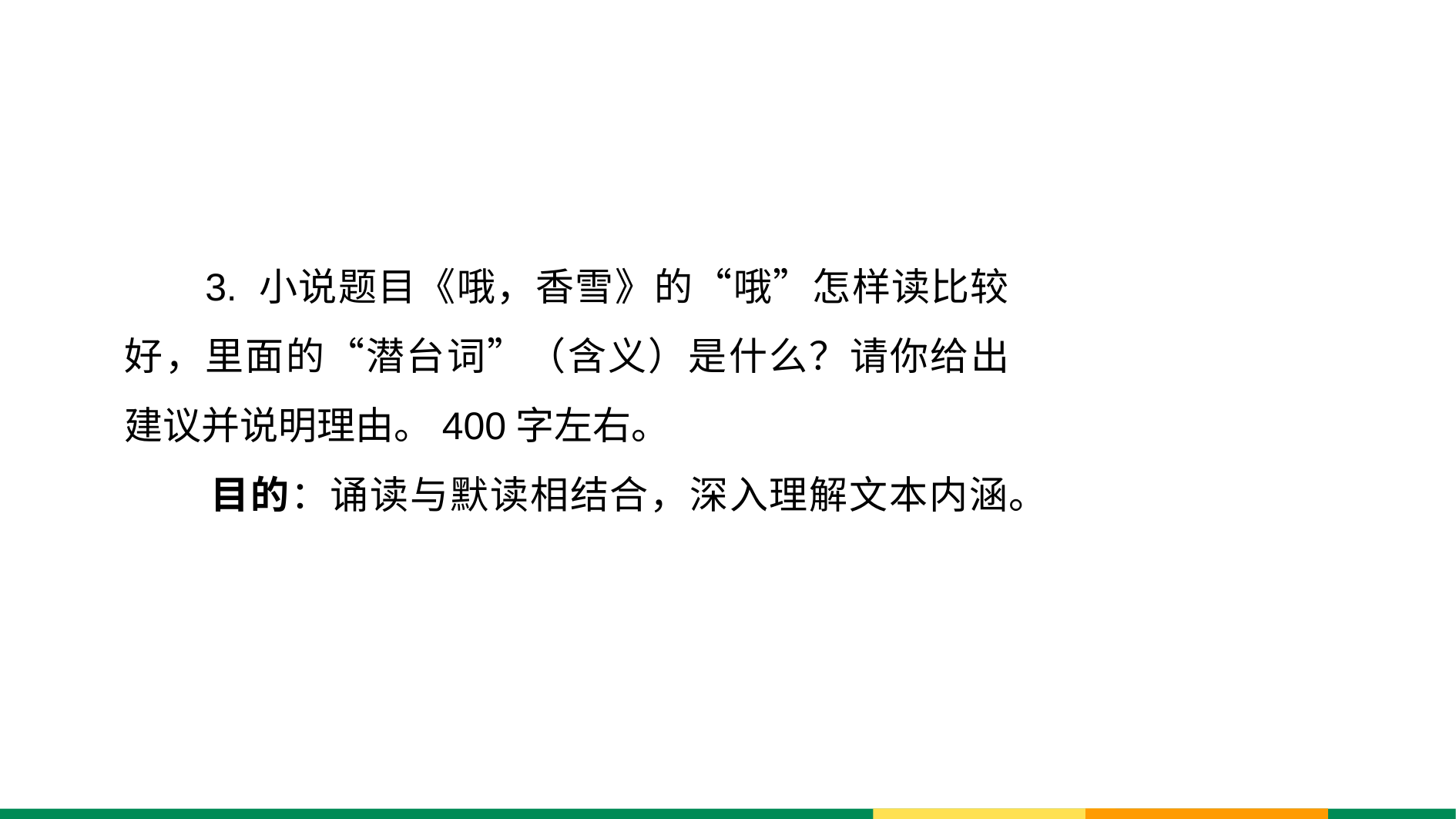

3. 小说题目《哦，香雪》的“哦”怎样读比较好，里面的“潜台词”（含义）是什么？请你给出建议并说明理由。400字左右。
   目的：诵读与默读相结合，深入理解文本内涵。